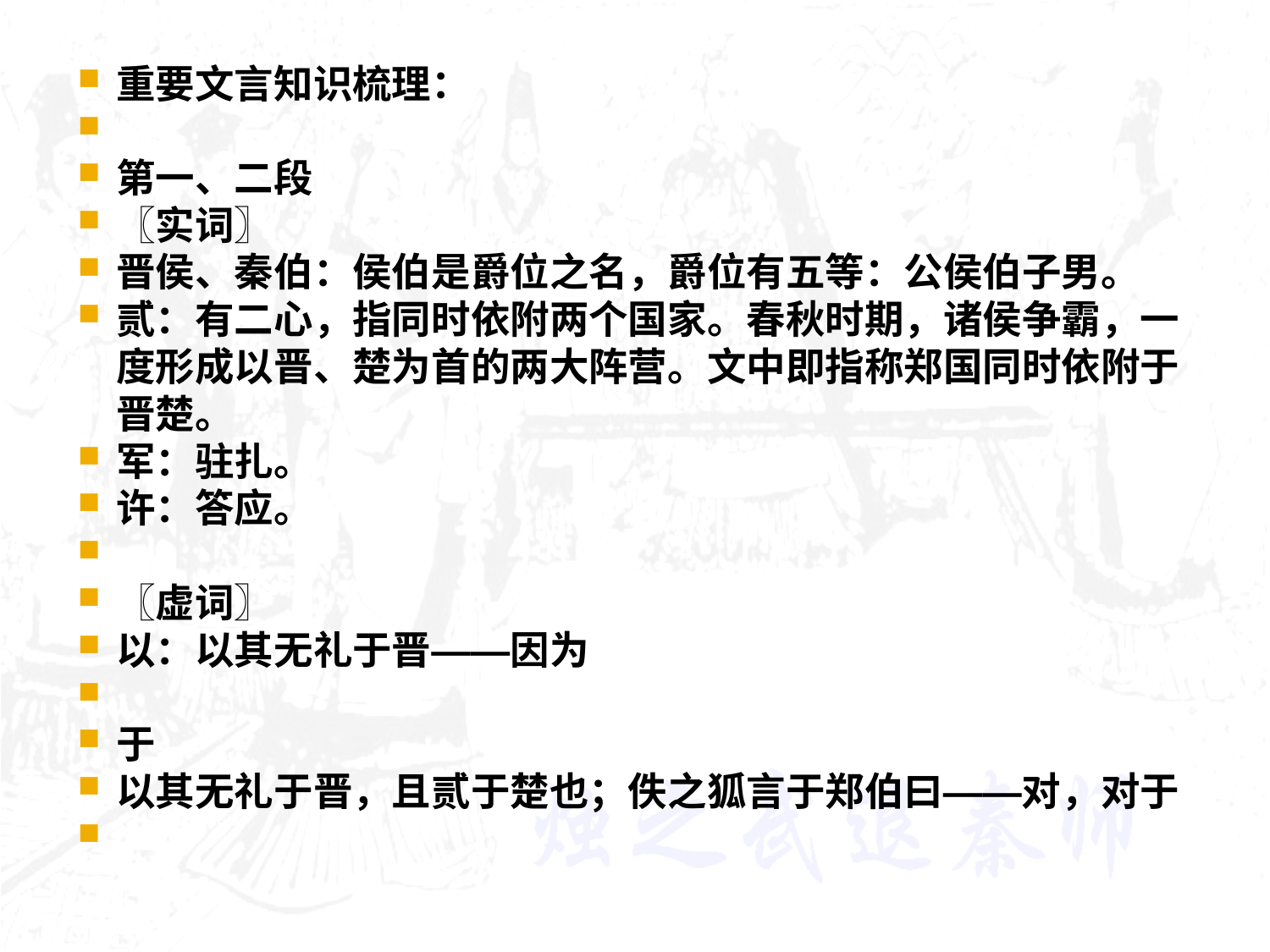

#
重要文言知识梳理：

第一、二段
〖实词〗
晋侯、秦伯：侯伯是爵位之名，爵位有五等：公侯伯子男。
贰：有二心，指同时依附两个国家。春秋时期，诸侯争霸，一度形成以晋、楚为首的两大阵营。文中即指称郑国同时依附于晋楚。
军：驻扎。
许：答应。

〖虚词〗
以：以其无礼于晋——因为

于
以其无礼于晋，且贰于楚也；佚之狐言于郑伯曰——对，对于